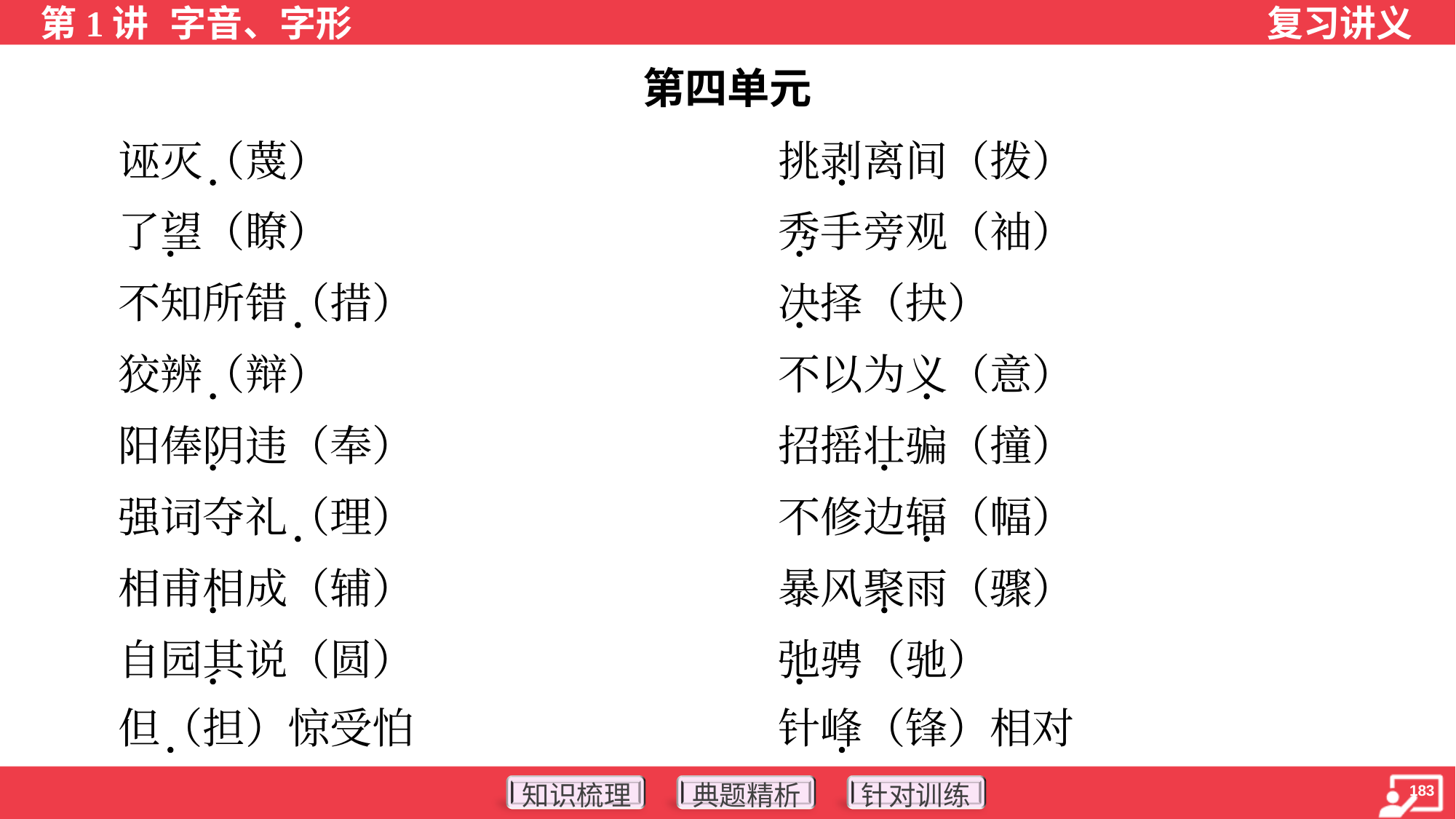

第四单元
    诬灭（蔑）	挑剥离间（拨）
    了望（瞭）	秀手旁观（袖）
    不知所错（措）	决择（抉）
    狡辨（辩）	不以为义（意）
    阳俸阴违（奉）	招摇壮骗（撞）
    强词夺礼（理）	不修边辐（幅）
    相甫相成（辅）	暴风聚雨（骤）
    自园其说（圆）	弛骋（驰）
    但（担）惊受怕	针峰（锋）相对